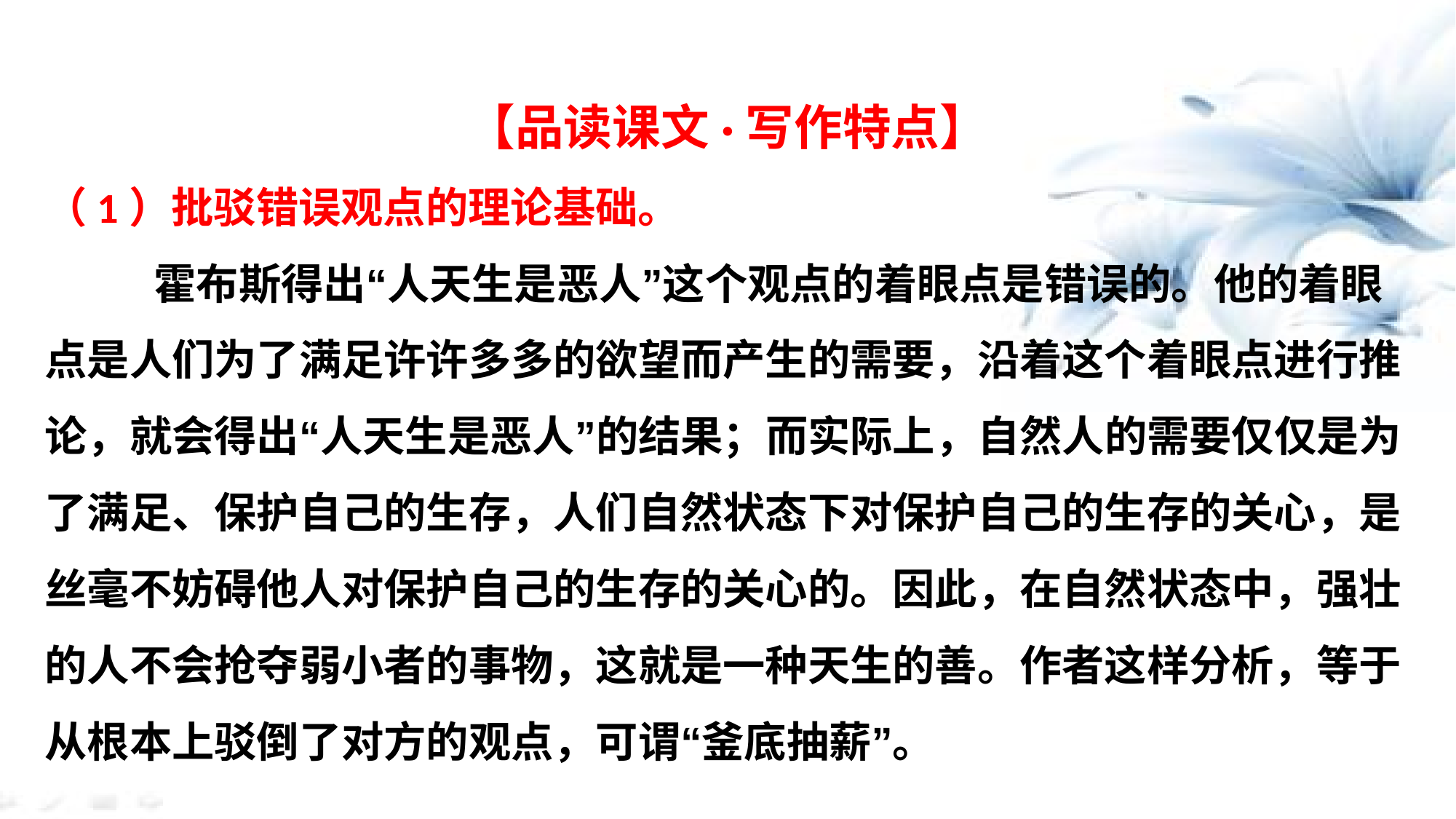

【品读课文·写作特点】
（1）批驳错误观点的理论基础。
	霍布斯得出“人天生是恶人”这个观点的着眼点是错误的。他的着眼点是人们为了满足许许多多的欲望而产生的需要，沿着这个着眼点进行推论，就会得出“人天生是恶人”的结果；而实际上，自然人的需要仅仅是为了满足、保护自己的生存，人们自然状态下对保护自己的生存的关心，是丝毫不妨碍他人对保护自己的生存的关心的。因此，在自然状态中，强壮的人不会抢夺弱小者的事物，这就是一种天生的善。作者这样分析，等于从根本上驳倒了对方的观点，可谓“釜底抽薪”。